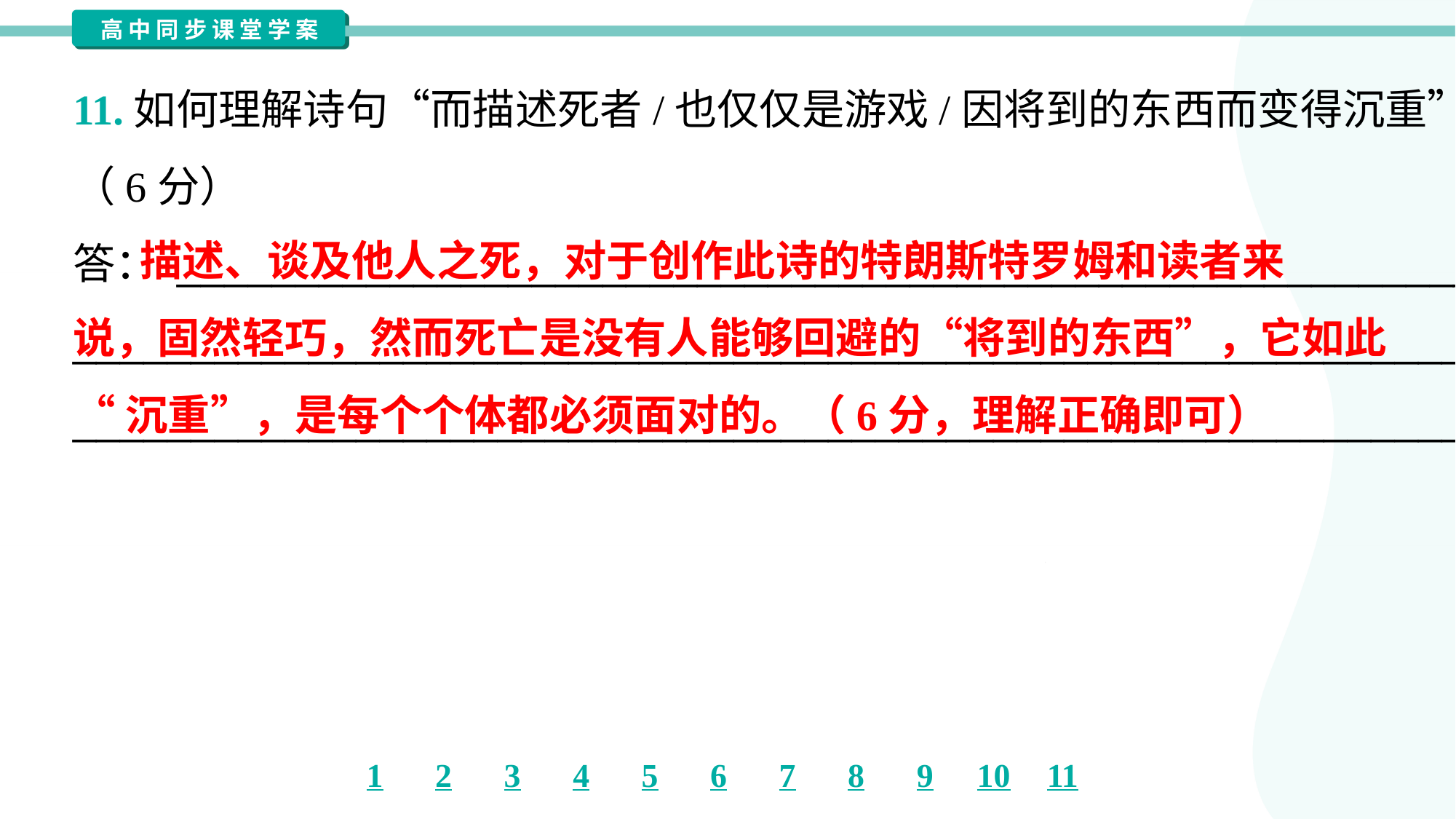

11.如何理解诗句“而描述死者/也仅仅是游戏/因将到的东西而变得沉重”？
（6分）
答： ________________________________________________________
_____________________________________________________________
_____________________________________________________________
      描述、谈及他人之死，对于创作此诗的特朗斯特罗姆和读者来
说，固然轻巧，然而死亡是没有人能够回避的“将到的东西”，它如此
“沉重”，是每个个体都必须面对的。（6分，理解正确即可）